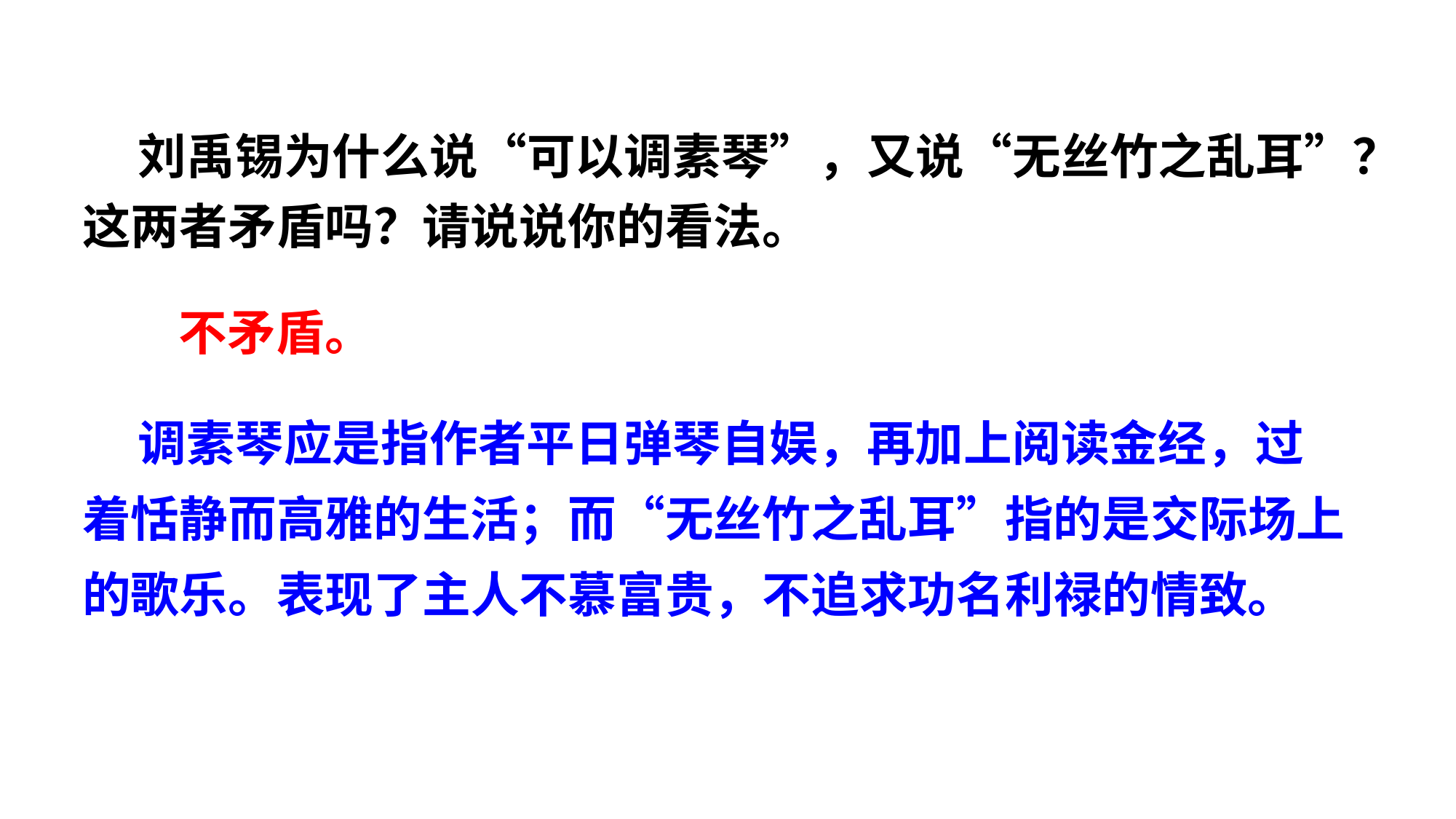

刘禹锡为什么说“可以调素琴”，又说“无丝竹之乱耳”？这两者矛盾吗？请说说你的看法。
不矛盾。
    调素琴应是指作者平日弹琴自娱，再加上阅读金经，过着恬静而高雅的生活；而“无丝竹之乱耳”指的是交际场上的歌乐。表现了主人不慕富贵，不追求功名利禄的情致。